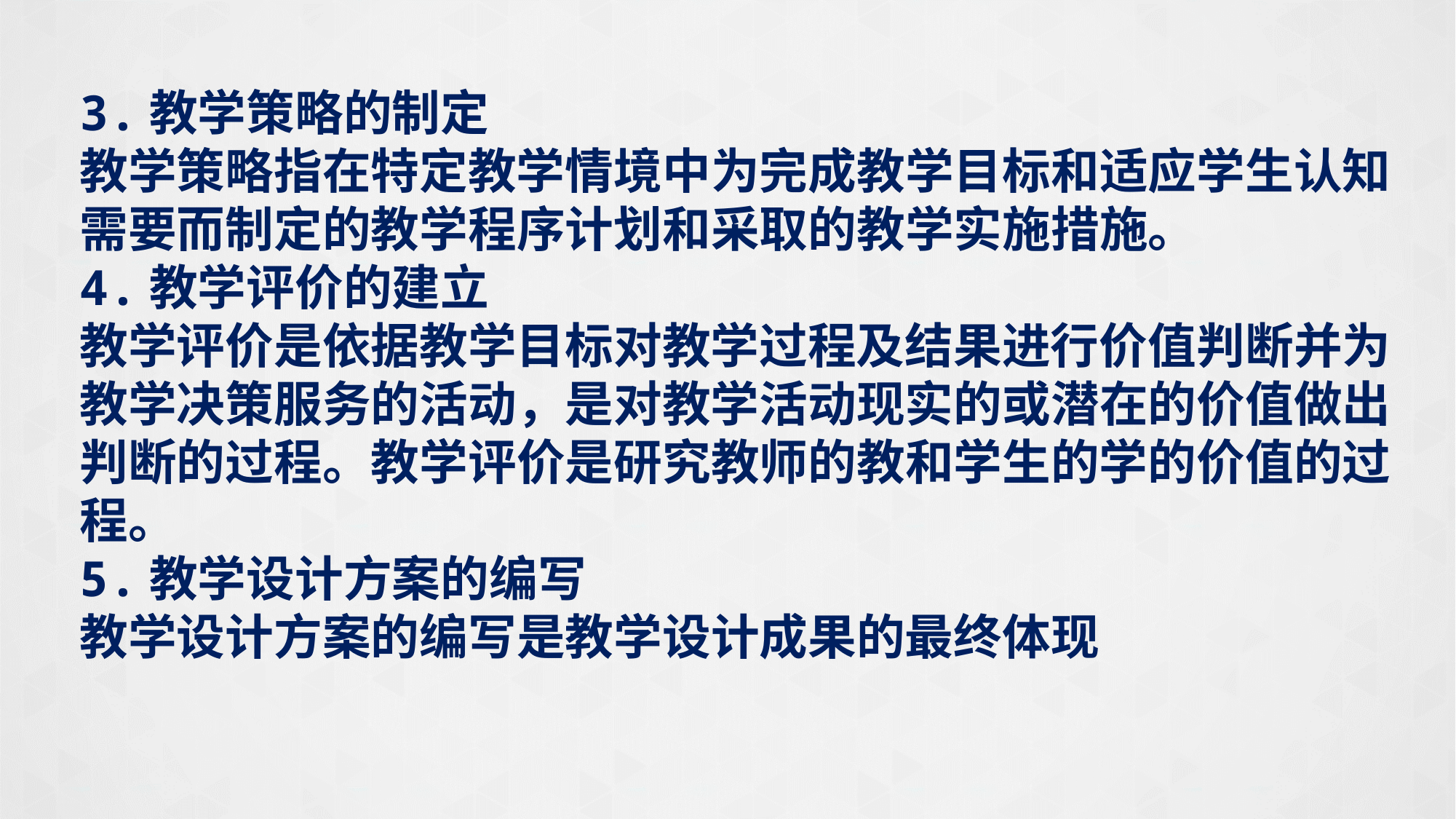

3.教学策略的制定
教学策略指在特定教学情境中为完成教学目标和适应学生认知需要而制定的教学程序计划和采取的教学实施措施。
4.教学评价的建立
教学评价是依据教学目标对教学过程及结果进行价值判断并为教学决策服务的活动，是对教学活动现实的或潜在的价值做出判断的过程。教学评价是研究教师的教和学生的学的价值的过程。
5.教学设计方案的编写
教学设计方案的编写是教学设计成果的最终体现